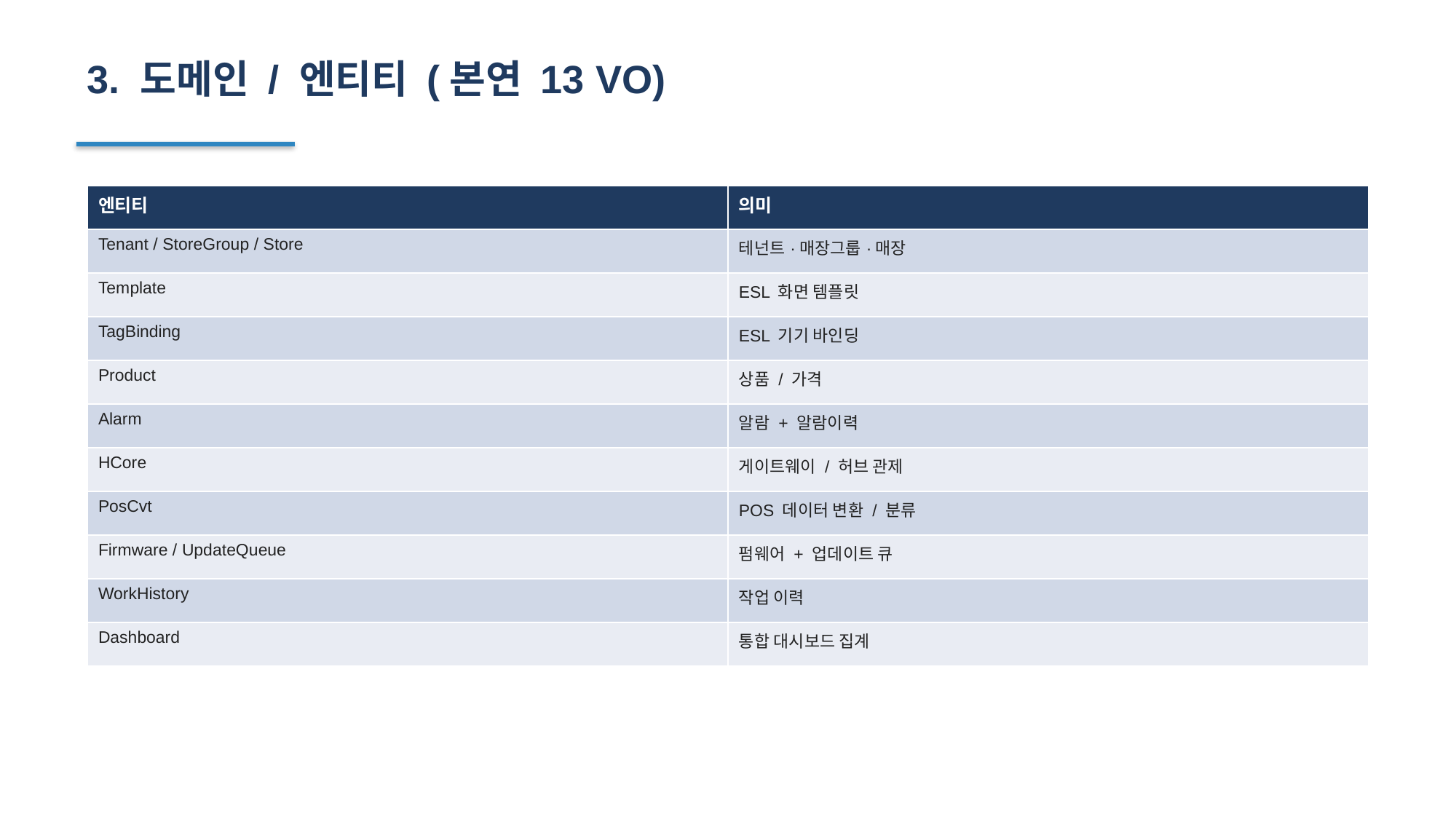

3. 도메인 / 엔티티 (본연 13 VO)

| 엔티티 | 의미 |
| --- | --- |
| Tenant / StoreGroup / Store | 테넌트·매장그룹·매장 |
| Template | ESL 화면 템플릿 |
| TagBinding | ESL 기기 바인딩 |
| Product | 상품 / 가격 |
| Alarm | 알람 + 알람이력 |
| HCore | 게이트웨이 / 허브 관제 |
| PosCvt | POS 데이터 변환 / 분류 |
| Firmware / UpdateQueue | 펌웨어 + 업데이트 큐 |
| WorkHistory | 작업 이력 |
| Dashboard | 통합 대시보드 집계 |